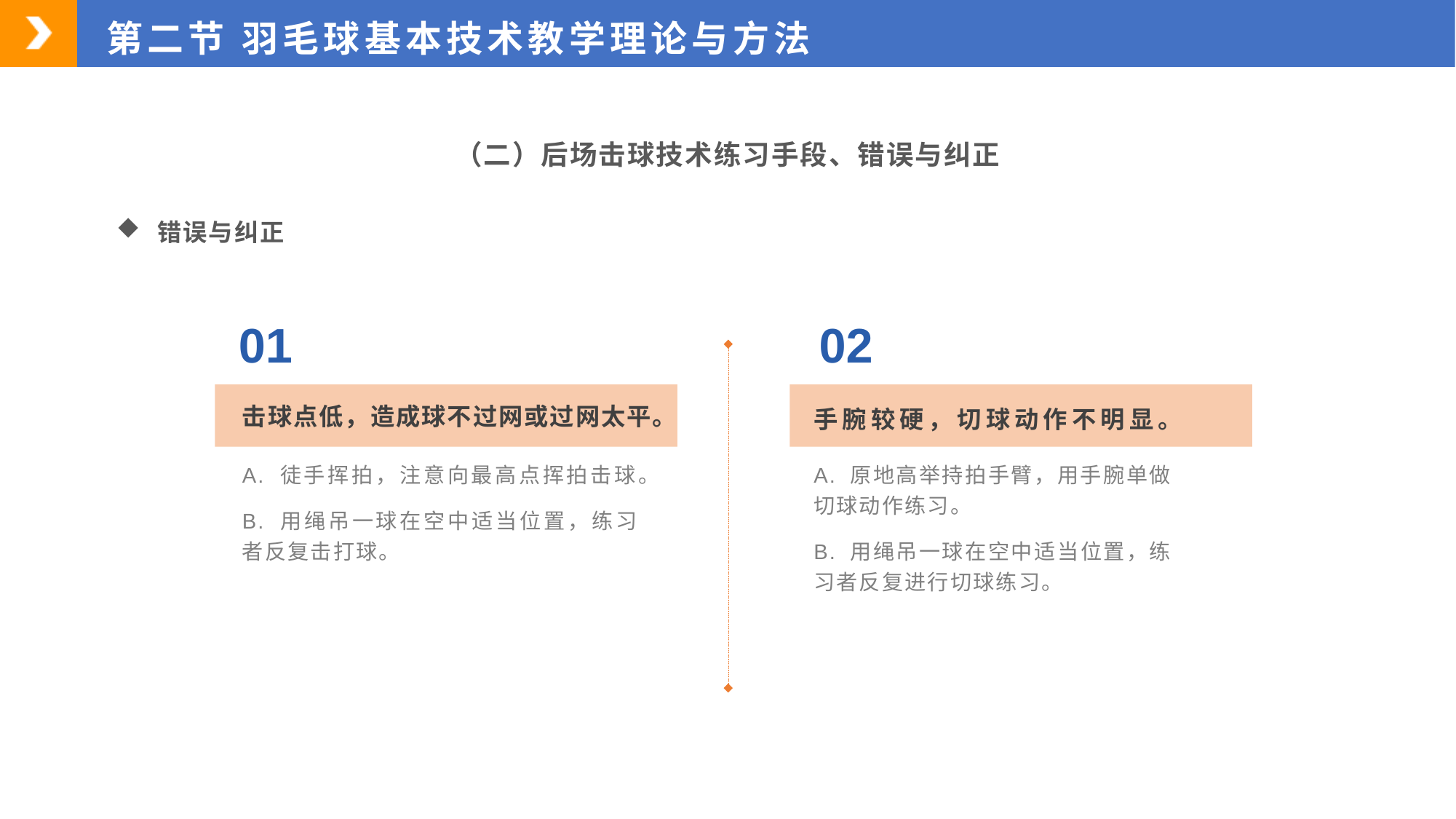

第二节 羽毛球基本技术教学理论与方法
（二）后场击球技术练习手段、错误与纠正
错误与纠正
02
01

击球点低，造成球不过网或过网太平。

手腕较硬，切球动作不明显。
A. 徒手挥拍，注意向最高点挥拍击球。
B. 用绳吊一球在空中适当位置，练习者反复击打球。
A. 原地高举持拍手臂，用手腕单做切球动作练习。
B. 用绳吊一球在空中适当位置，练习者反复进行切球练习。